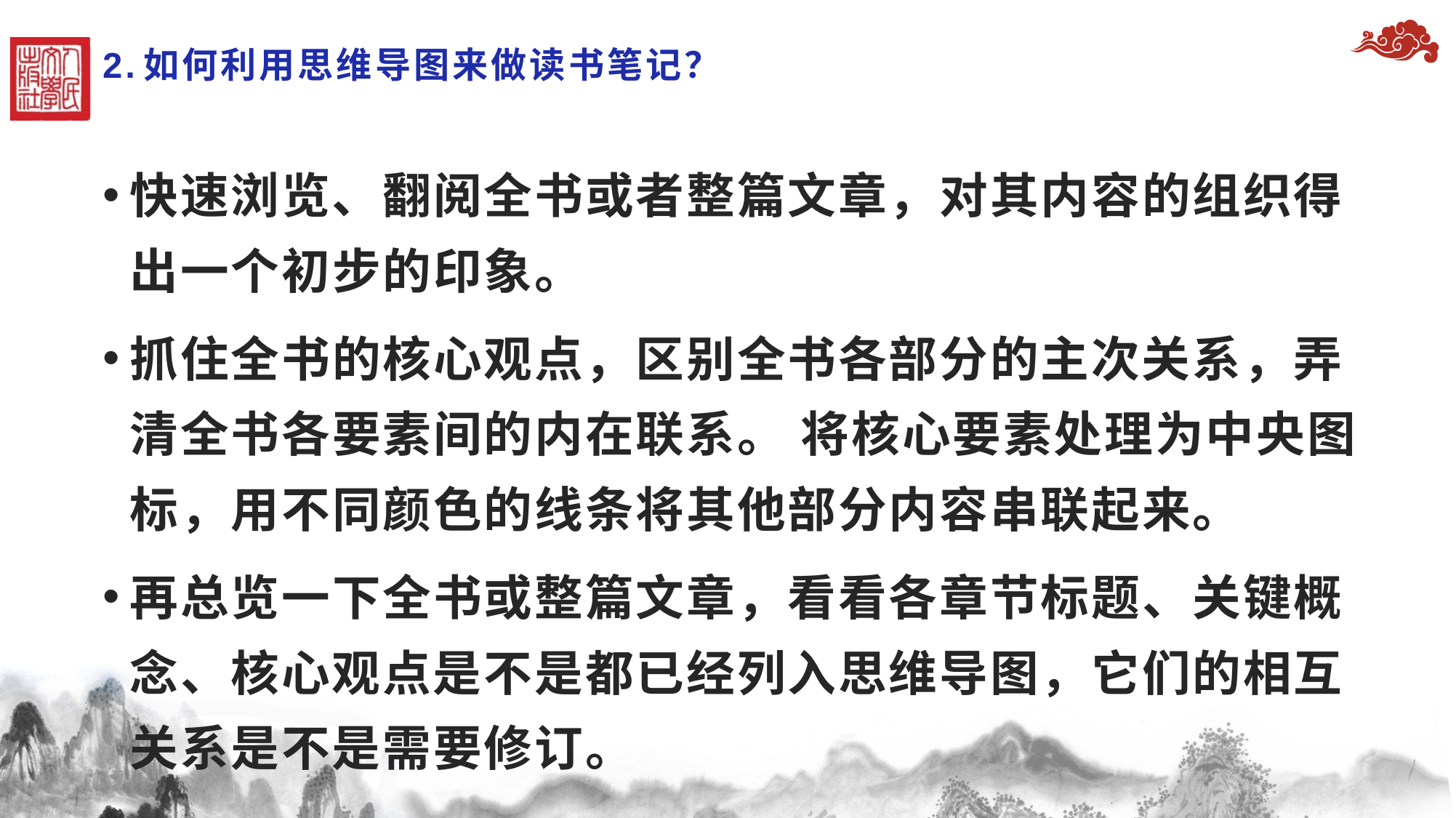

# 2.如何利用思维导图来做读书笔记？
快速浏览、翻阅全书或者整篇文章，对其内容的组织得出一个初步的印象。
抓住全书的核心观点，区别全书各部分的主次关系，弄清全书各要素间的内在联系。 将核心要素处理为中央图标，用不同颜色的线条将其他部分内容串联起来。
再总览一下全书或整篇文章，看看各章节标题、关键概念、核心观点是不是都已经列入思维导图，它们的相互关系是不是需要修订。